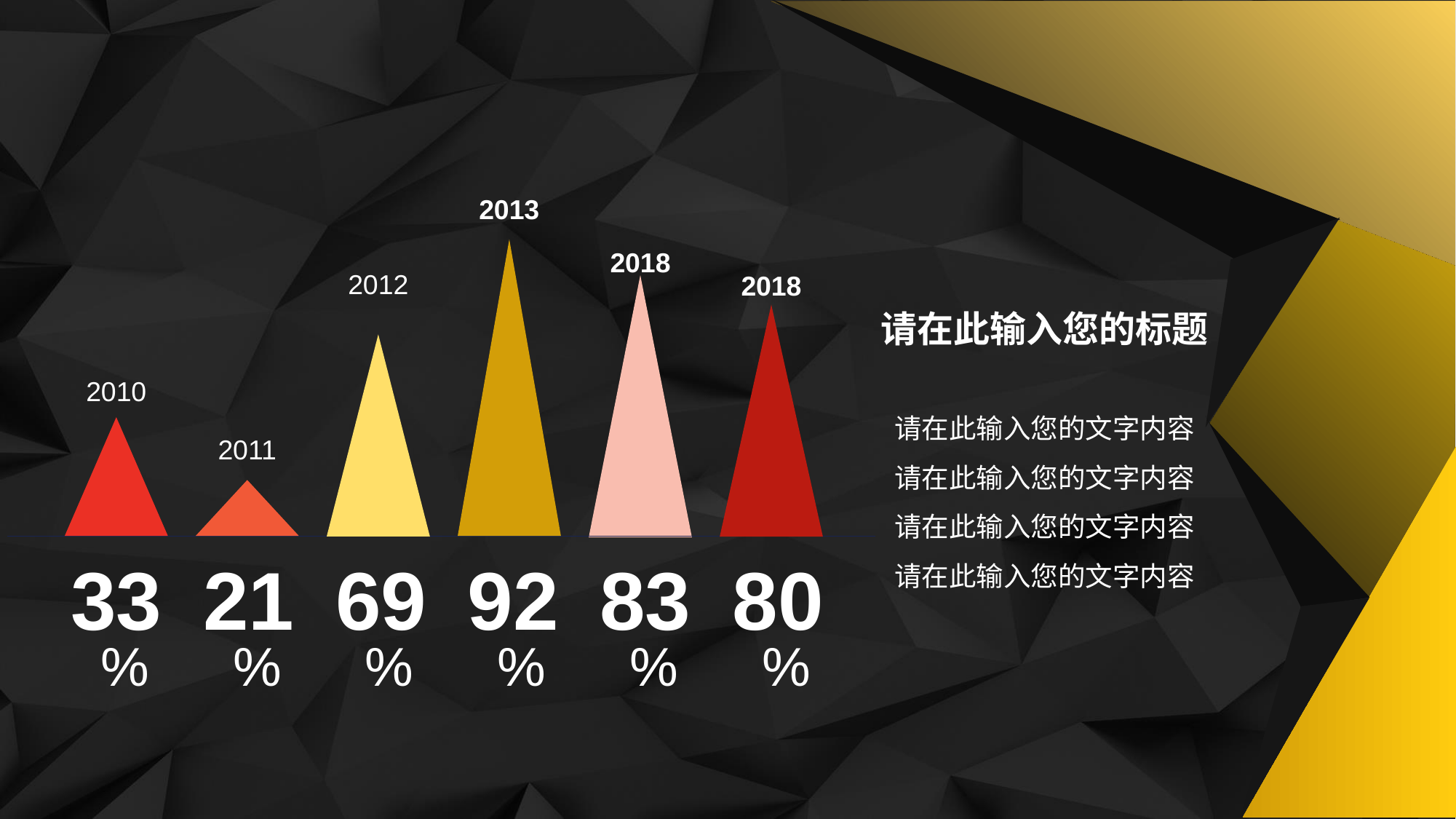

2013

2018
2012
2018

请在此输入您的标题

2010
请在此输入您的文字内容
请在此输入您的文字内容
请在此输入您的文字内容
请在此输入您的文字内容

2011

33
21
69
92
83
80
%
%
%
%
%
%